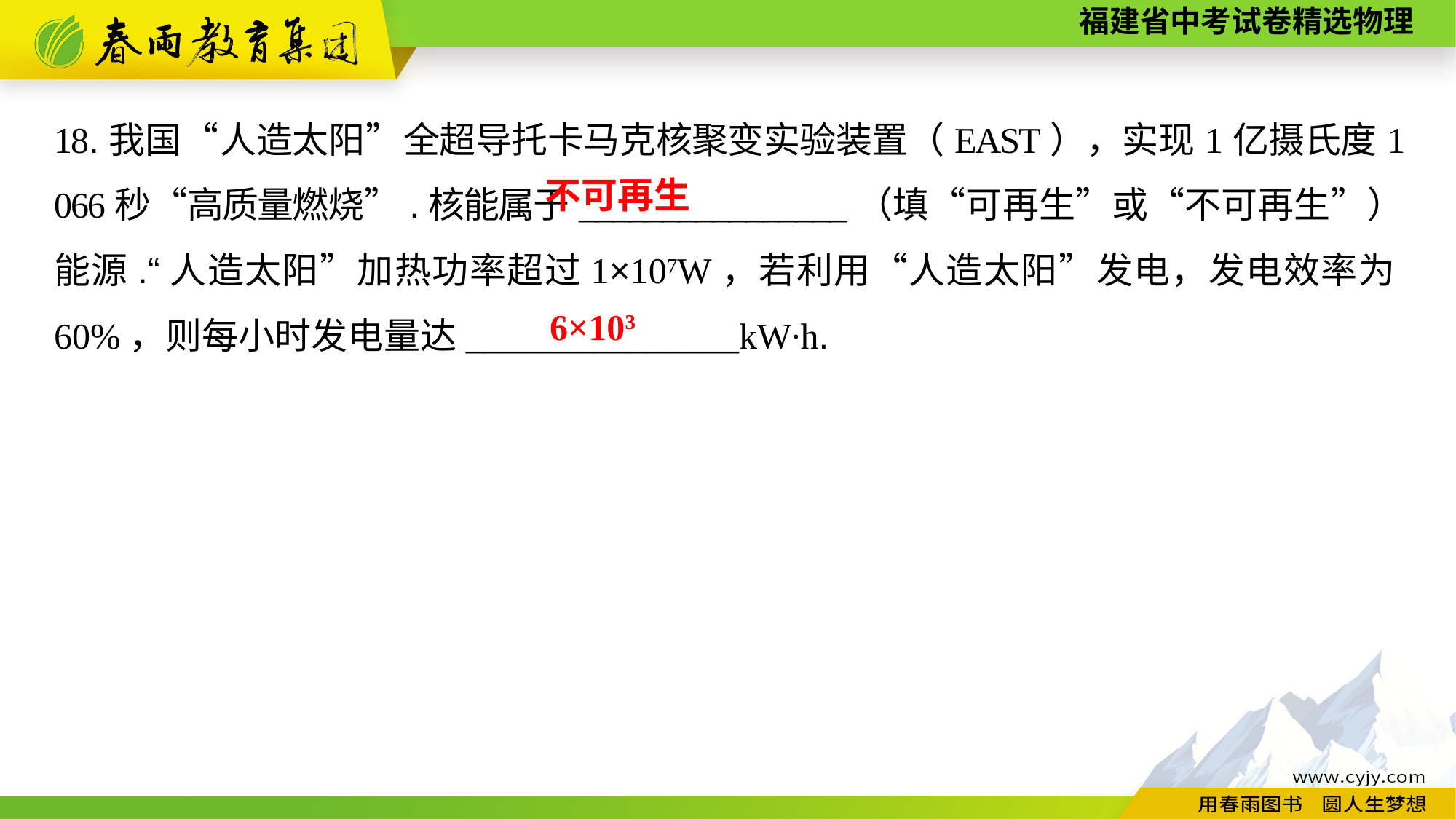

18.我国“人造太阳”全超导托卡马克核聚变实验装置（EAST），实现1亿摄氏度1 066秒“高质量燃烧”.核能属于________________（填“可再生”或“不可再生”）能源.“人造太阳”加热功率超过1×107W，若利用“人造太阳”发电，发电效率为60%，则每小时发电量达_______________kW∙h.
　不可再生
6×103